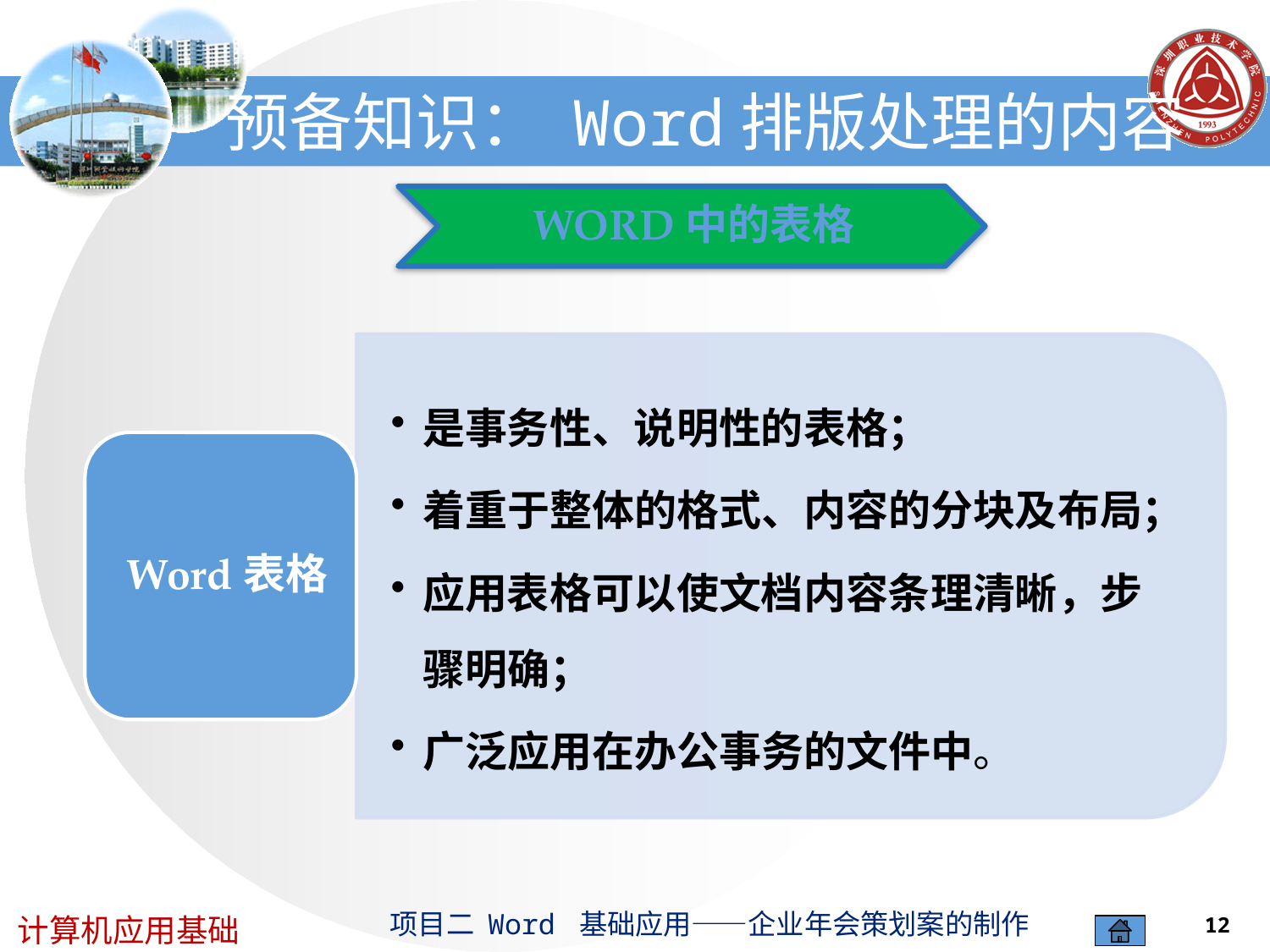

# 预备知识： Word排版处理的内容
Word中的表格
是事务性、说明性的表格；
着重于整体的格式、内容的分块及布局；
应用表格可以使文档内容条理清晰，步骤明确；
广泛应用在办公事务的文件中。
Word表格
12